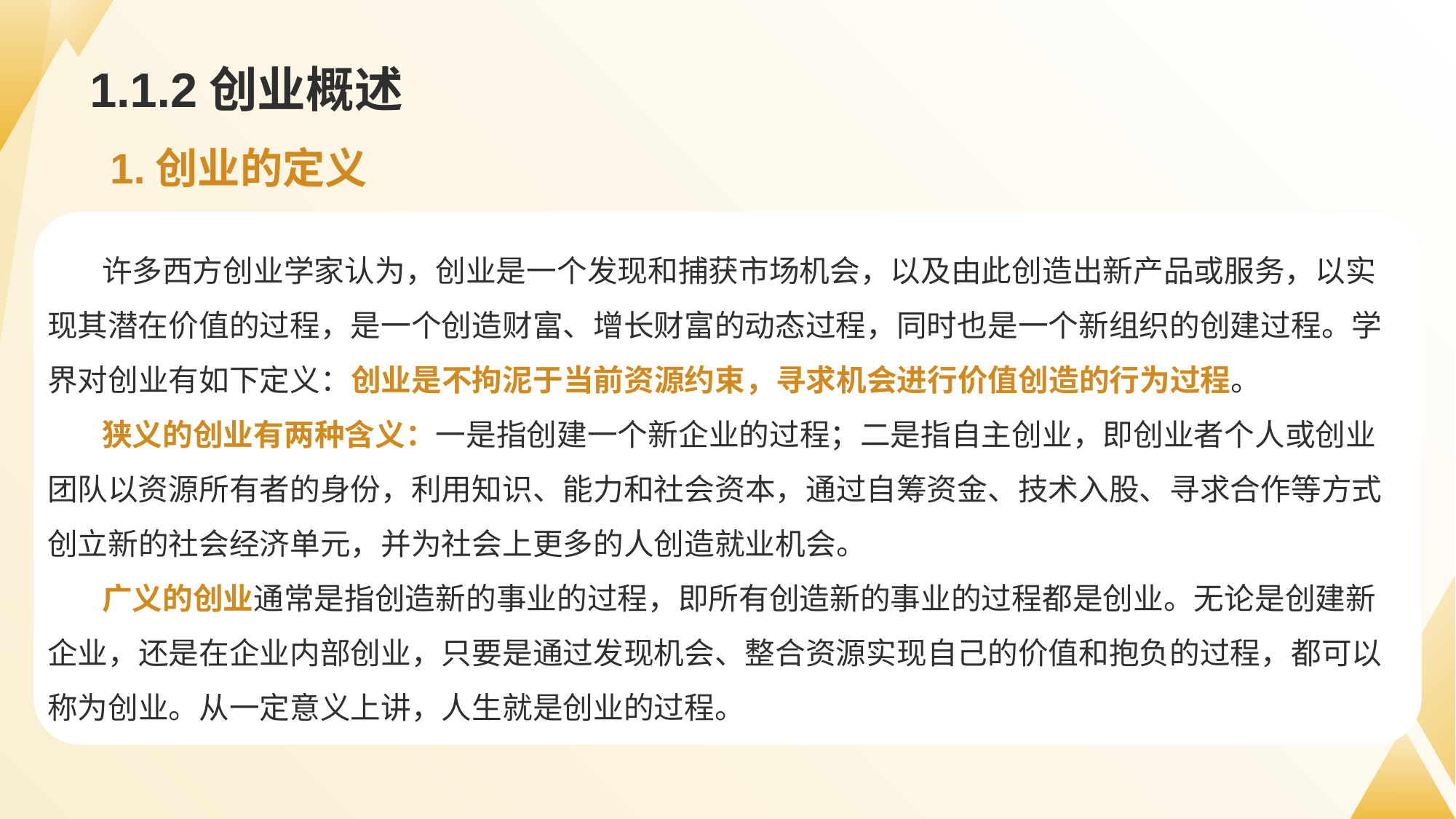

# 1.1.2创业概述
1.创业的定义
许多西方创业学家认为，创业是一个发现和捕获市场机会，以及由此创造出新产品或服务，以实现其潜在价值的过程，是一个创造财富、增长财富的动态过程，同时也是一个新组织的创建过程。学界对创业有如下定义：创业是不拘泥于当前资源约束，寻求机会进行价值创造的行为过程。
狭义的创业有两种含义：一是指创建一个新企业的过程；二是指自主创业，即创业者个人或创业团队以资源所有者的身份，利用知识、能力和社会资本，通过自筹资金、技术入股、寻求合作等方式创立新的社会经济单元，并为社会上更多的人创造就业机会。
广义的创业通常是指创造新的事业的过程，即所有创造新的事业的过程都是创业。无论是创建新企业，还是在企业内部创业，只要是通过发现机会、整合资源实现自己的价值和抱负的过程，都可以称为创业。从一定意义上讲，人生就是创业的过程。